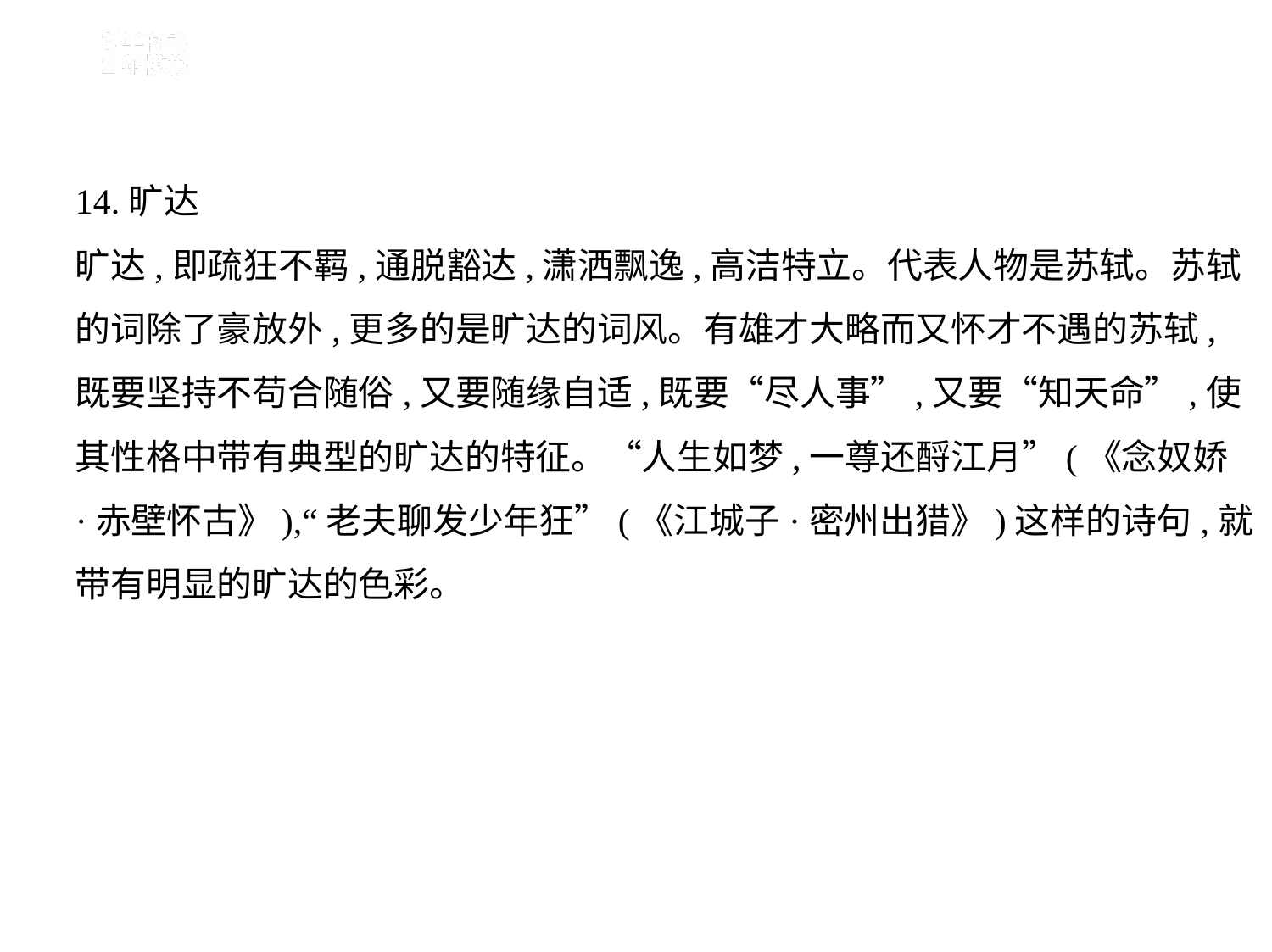

14.旷达
旷达,即疏狂不羁,通脱豁达,潇洒飘逸,高洁特立。代表人物是苏轼。苏轼
的词除了豪放外,更多的是旷达的词风。有雄才大略而又怀才不遇的苏轼,
既要坚持不苟合随俗,又要随缘自适,既要“尽人事”,又要“知天命”,使
其性格中带有典型的旷达的特征。“人生如梦,一尊还酹江月”(《念奴娇
·赤壁怀古》),“老夫聊发少年狂”(《江城子·密州出猎》)这样的诗句,就
带有明显的旷达的色彩。